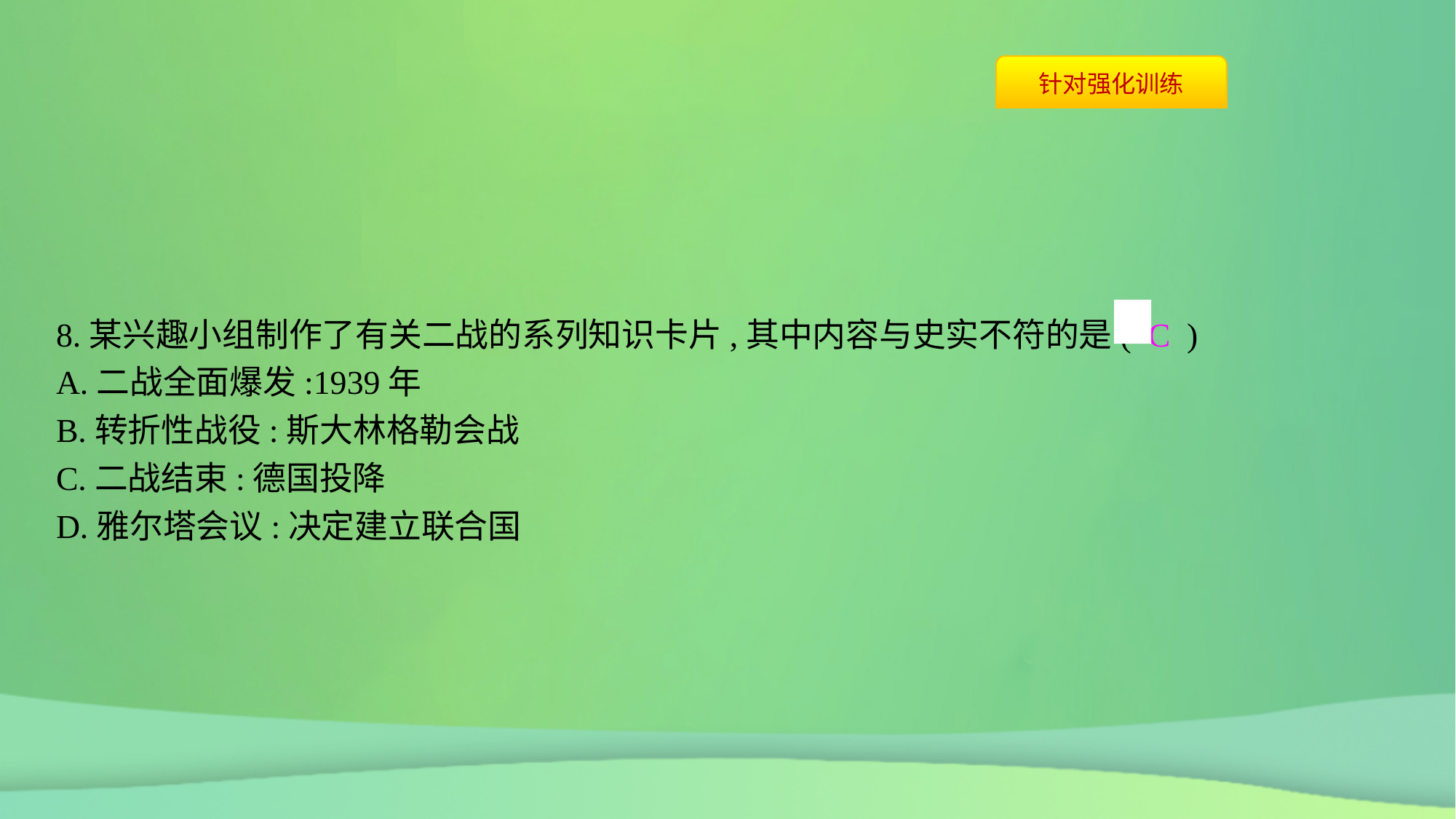

8.某兴趣小组制作了有关二战的系列知识卡片,其中内容与史实不符的是(  C  )
A.二战全面爆发:1939年
B.转折性战役:斯大林格勒会战
C.二战结束:德国投降
D.雅尔塔会议:决定建立联合国